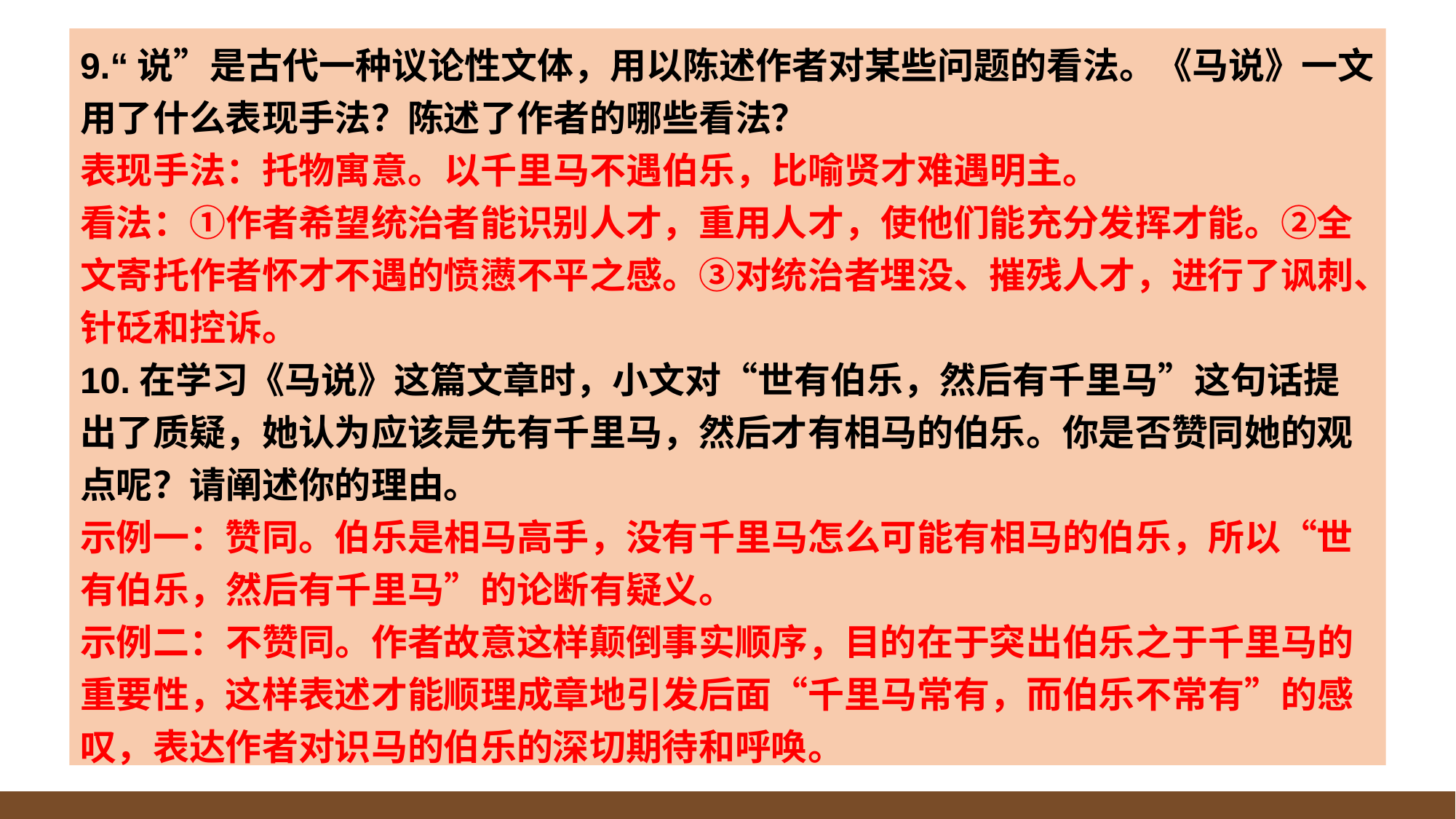

9.“说”是古代一种议论性文体，用以陈述作者对某些问题的看法。《马说》一文用了什么表现手法？陈述了作者的哪些看法？
表现手法：托物寓意。以千里马不遇伯乐，比喻贤才难遇明主。
看法：①作者希望统治者能识别人才，重用人才，使他们能充分发挥才能。②全文寄托作者怀才不遇的愤懑不平之感。③对统治者埋没、摧残人才，进行了讽刺、针砭和控诉。
10.在学习《马说》这篇文章时，小文对“世有伯乐，然后有千里马”这句话提出了质疑，她认为应该是先有千里马，然后才有相马的伯乐。你是否赞同她的观点呢？请阐述你的理由。
示例一：赞同。伯乐是相马高手，没有千里马怎么可能有相马的伯乐，所以“世有伯乐，然后有千里马”的论断有疑义。
示例二：不赞同。作者故意这样颠倒事实顺序，目的在于突出伯乐之于千里马的重要性，这样表述才能顺理成章地引发后面“千里马常有，而伯乐不常有”的感叹，表达作者对识马的伯乐的深切期待和呼唤。